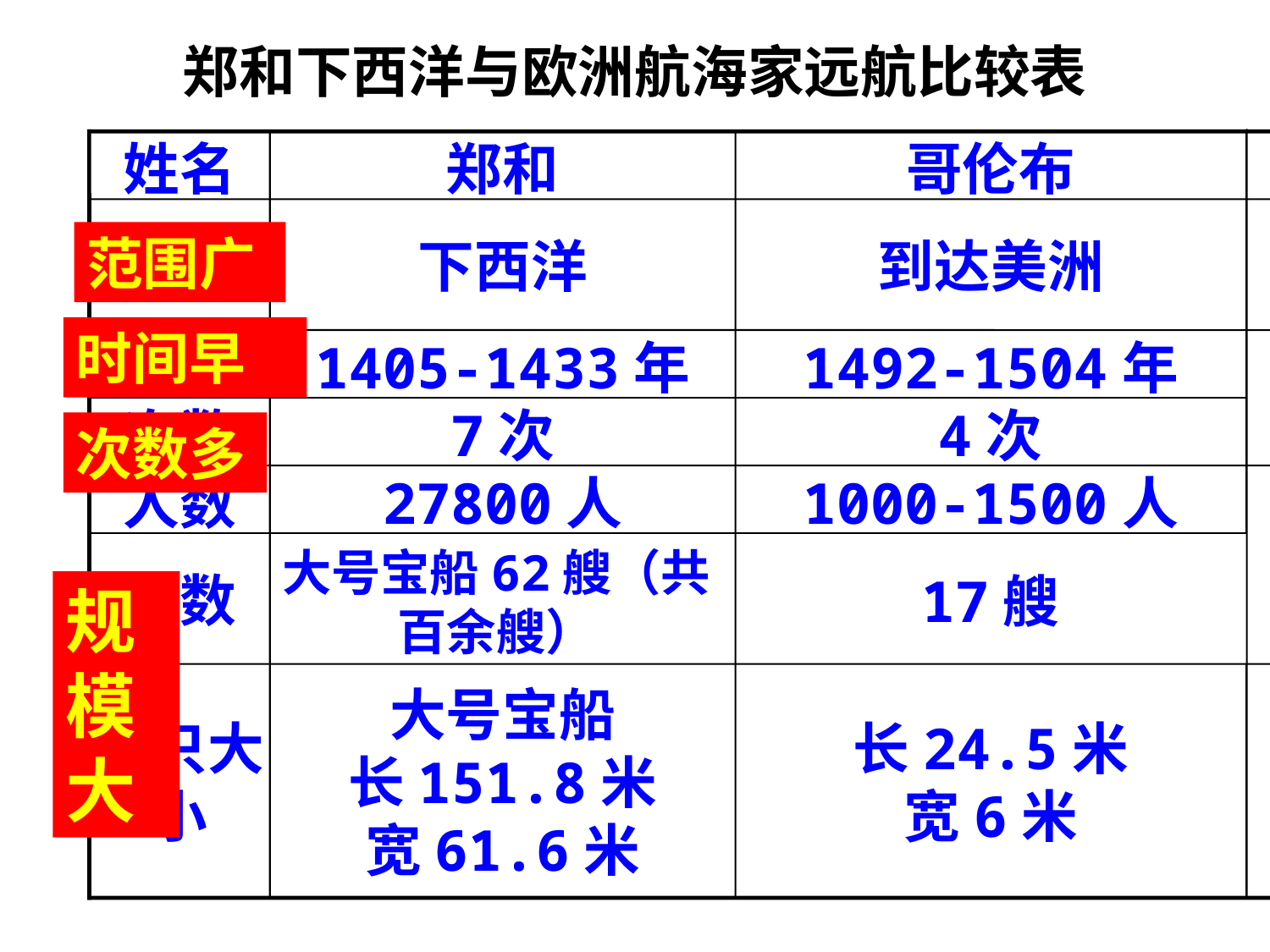

郑和下西洋与欧洲航海家远航比较表

姓名

郑和

哥伦布

地点

下西洋
到达美洲
时间

1405-1433年
1492-1504年

次数
7次
4次
人数

27800人
1000-1500人
船数
17艘
大号宝船62艘（共百余艘）
船只大小

大号宝船
长151.8米
宽61.6米
长24.5米
宽6米

范围广
时间早
次数多
规模大